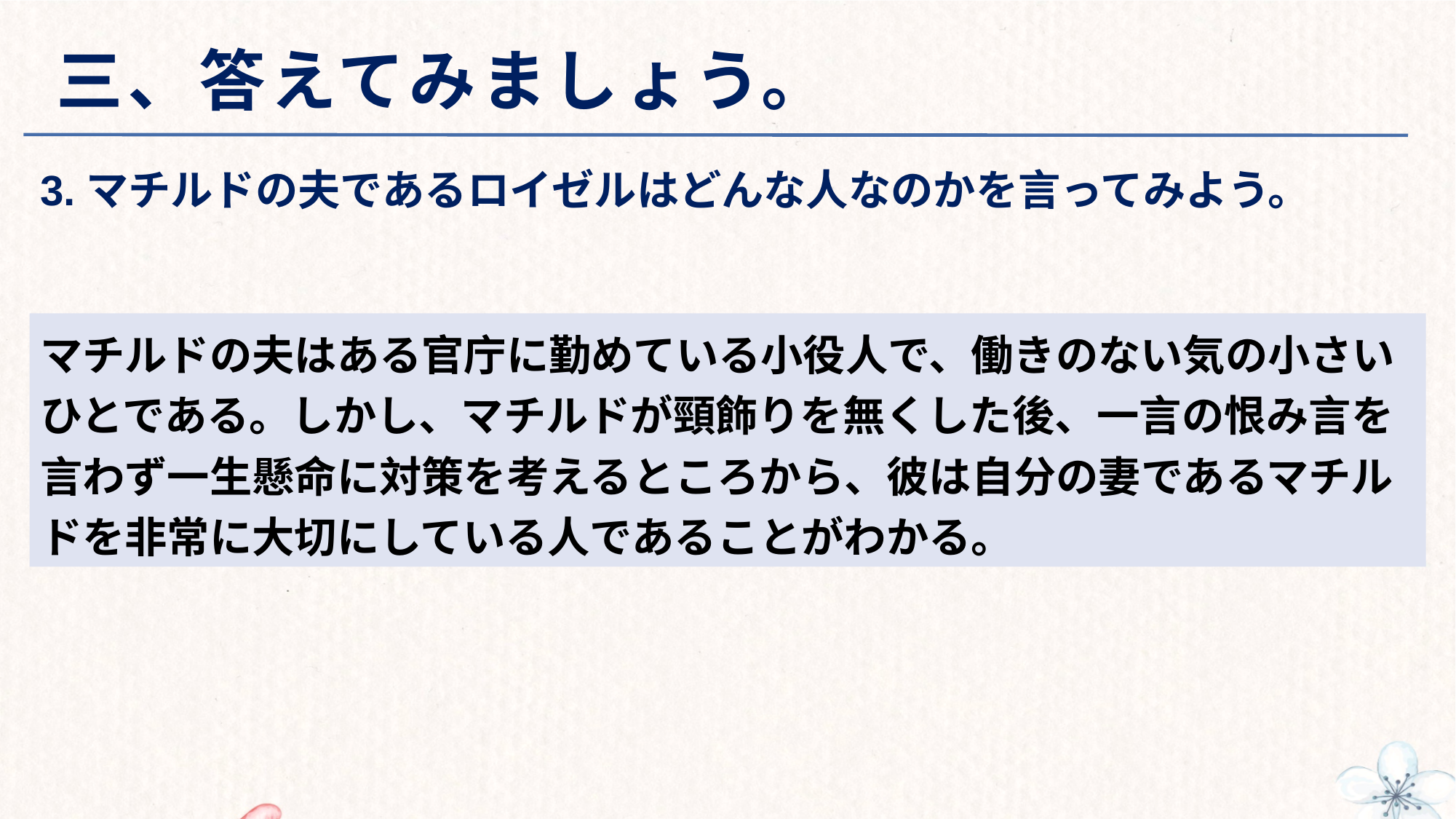

# 三、答えてみましょう。
3.マチルドの夫であるロイゼルはどんな人なのかを言ってみよう。
マチルドの夫はある官庁に勤めている小役人で、働きのない気の小さいひとである。しかし、マチルドが頸飾りを無くした後、一言の恨み言を言わず一生懸命に対策を考えるところから、彼は自分の妻であるマチルドを非常に大切にしている人であることがわかる。